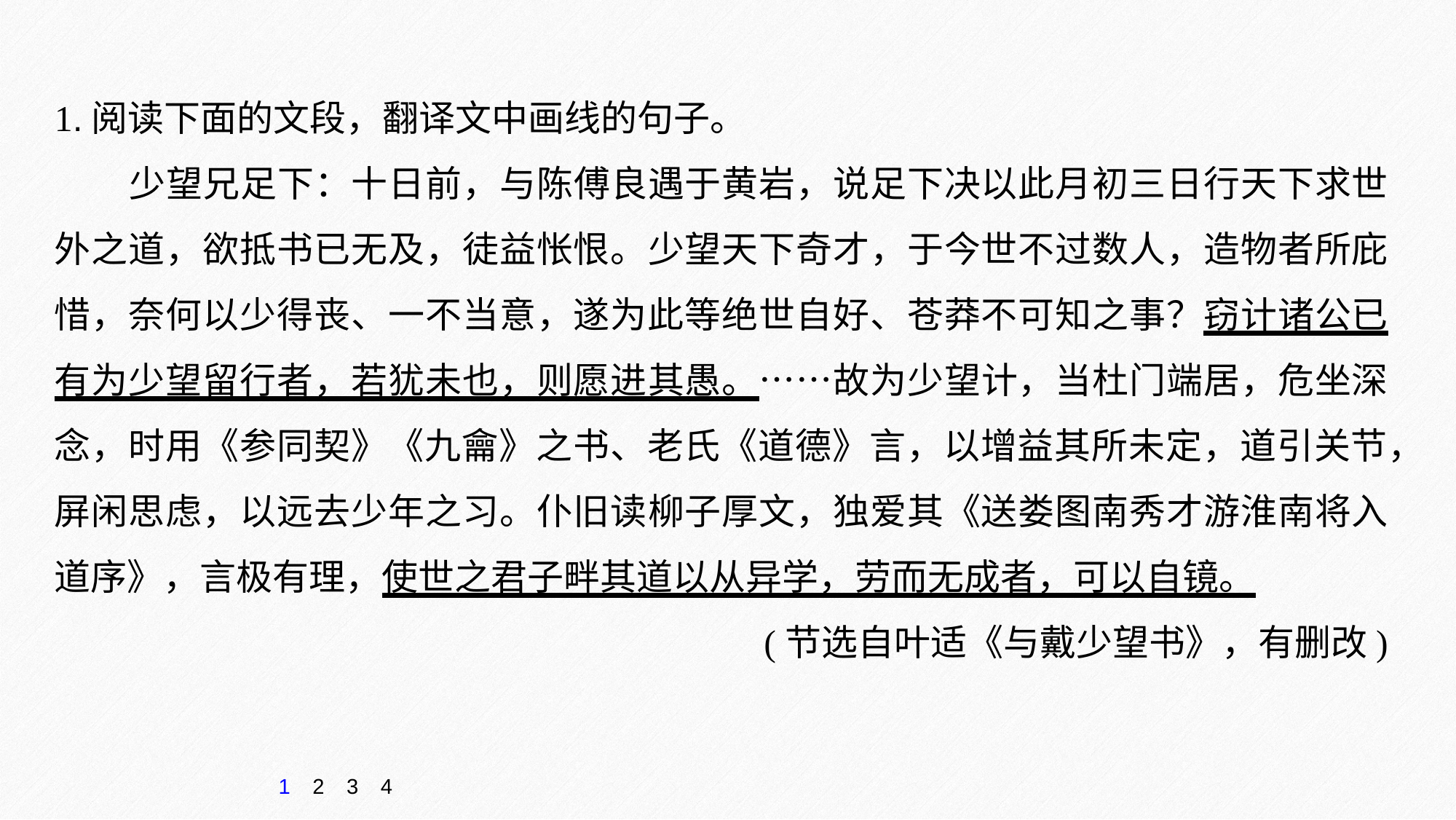

1.阅读下面的文段，翻译文中画线的句子。
少望兄足下：十日前，与陈傅良遇于黄岩，说足下决以此月初三日行天下求世外之道，欲抵书已无及，徒益怅恨。少望天下奇才，于今世不过数人，造物者所庇惜，奈何以少得丧、一不当意，遂为此等绝世自好、苍莽不可知之事？窃计诸公已有为少望留行者，若犹未也，则愿进其愚。……故为少望计，当杜门端居，危坐深念，时用《参同契》《九龠》之书、老氏《道德》言，以增益其所未定，道引关节，屏闲思虑，以远去少年之习。仆旧读柳子厚文，独爱其《送娄图南秀才游淮南将入道序》，言极有理，使世之君子畔其道以从异学，劳而无成者，可以自镜。
(节选自叶适《与戴少望书》，有删改)
1
2
3
4